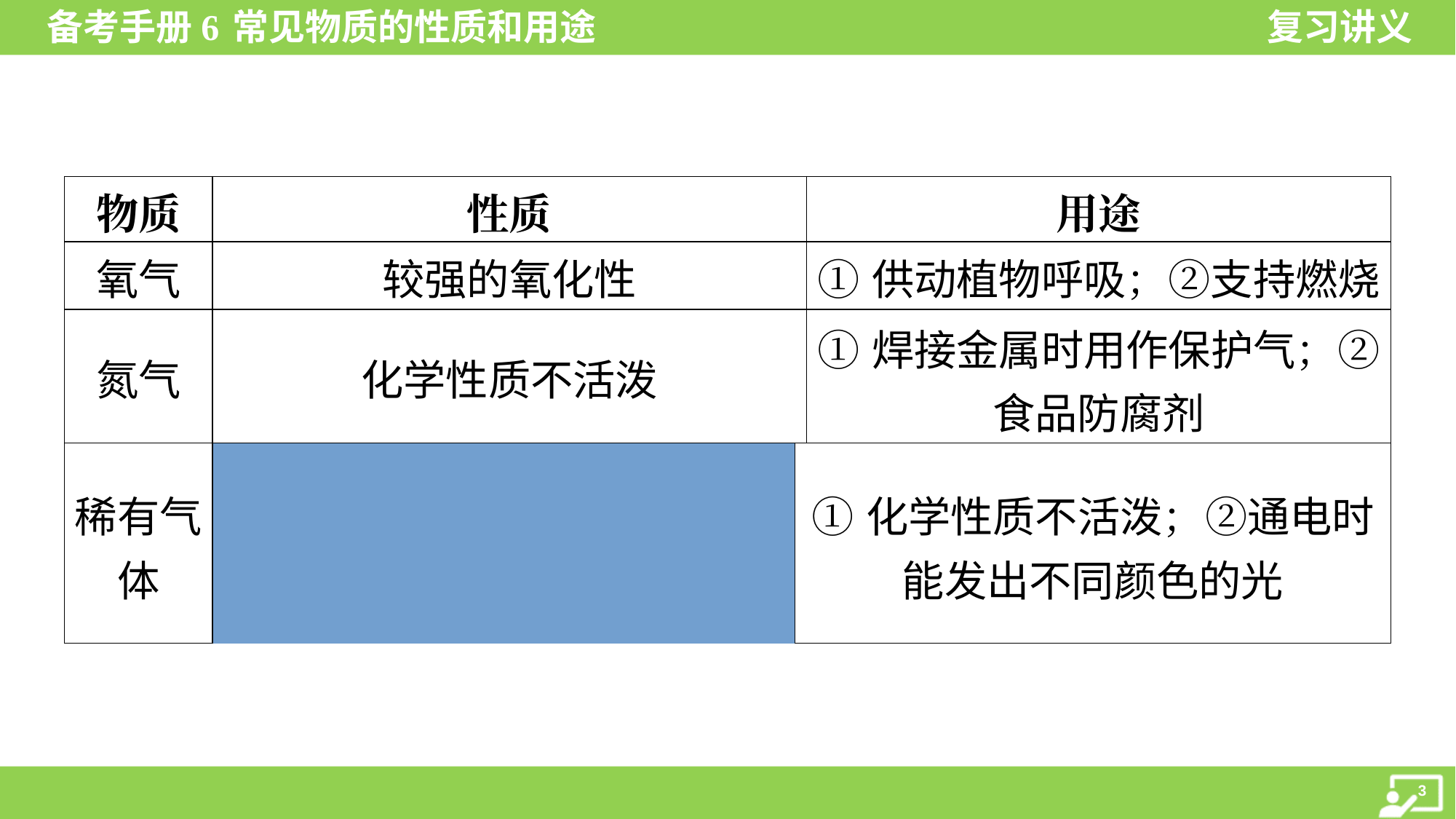

| 物质 |  | 性质 |  | 用途 |
| --- | --- | --- | --- | --- |
| 氧气 |  | 较强的氧化性 |  | ①供动植物呼吸；②支持燃烧 |
| 氮气 |  | 化学性质不活泼 |  | ①焊接金属时用作保护气；② 食品防腐剂 |
| 稀有气 体 |  | ①化学性质不活泼；②通电时 能发出不同颜色的光 |  | ①用作保护气；②用作多种用 途的电光源，如霓虹灯、航标 灯等 |